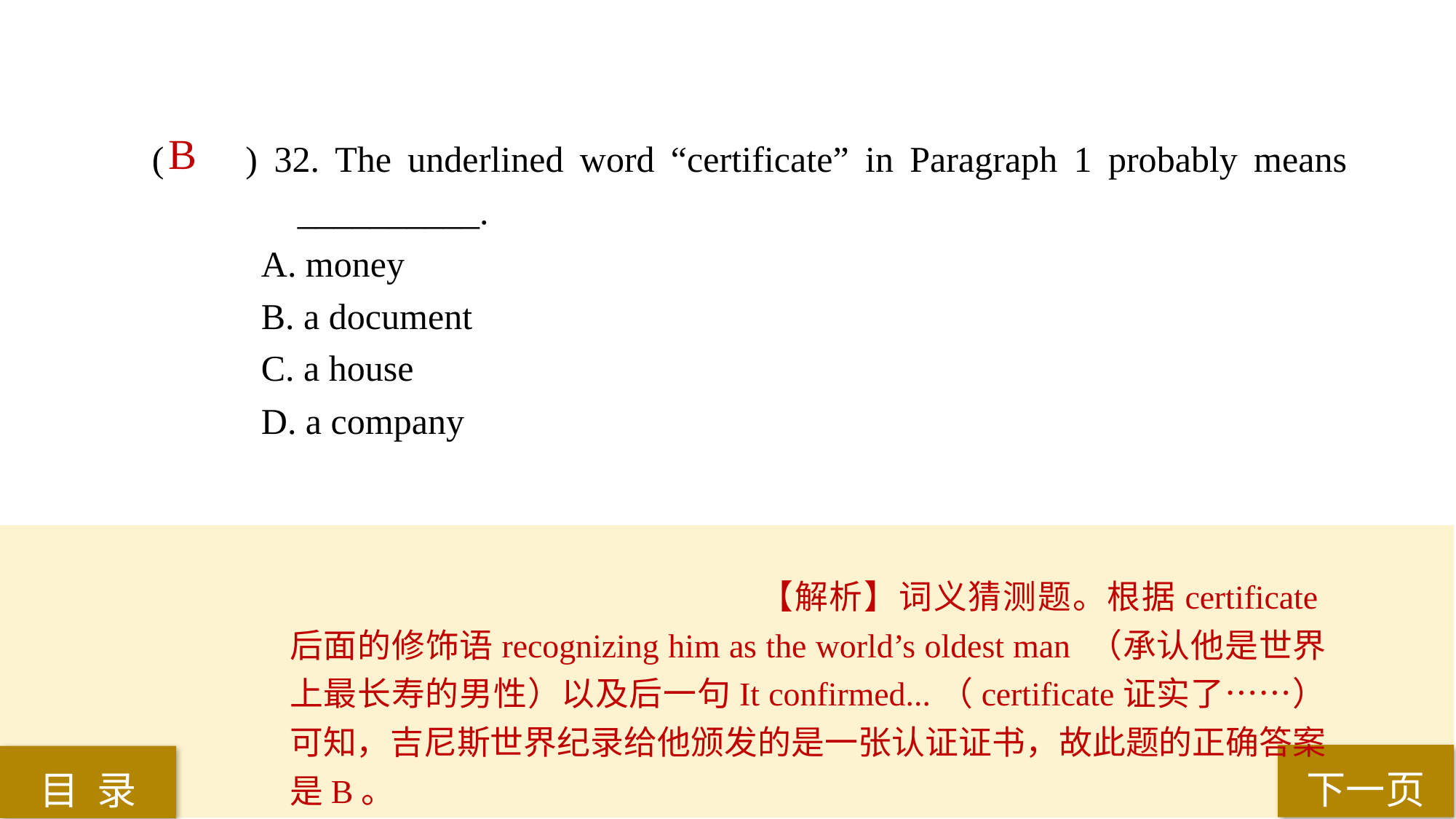

B
(     ) 32. The underlined word “certificate” in Paragraph 1 probably means 	    __________.
A. money
B. a document
C. a house
D. a company
【解析】词义猜测题。根据certificate后面的修饰语recognizing him as the world’s oldest man （承认他是世界上最长寿的男性）以及后一句It confirmed...（certificate证实了……）可知，吉尼斯世界纪录给他颁发的是一张认证证书，故此题的正确答案是B。